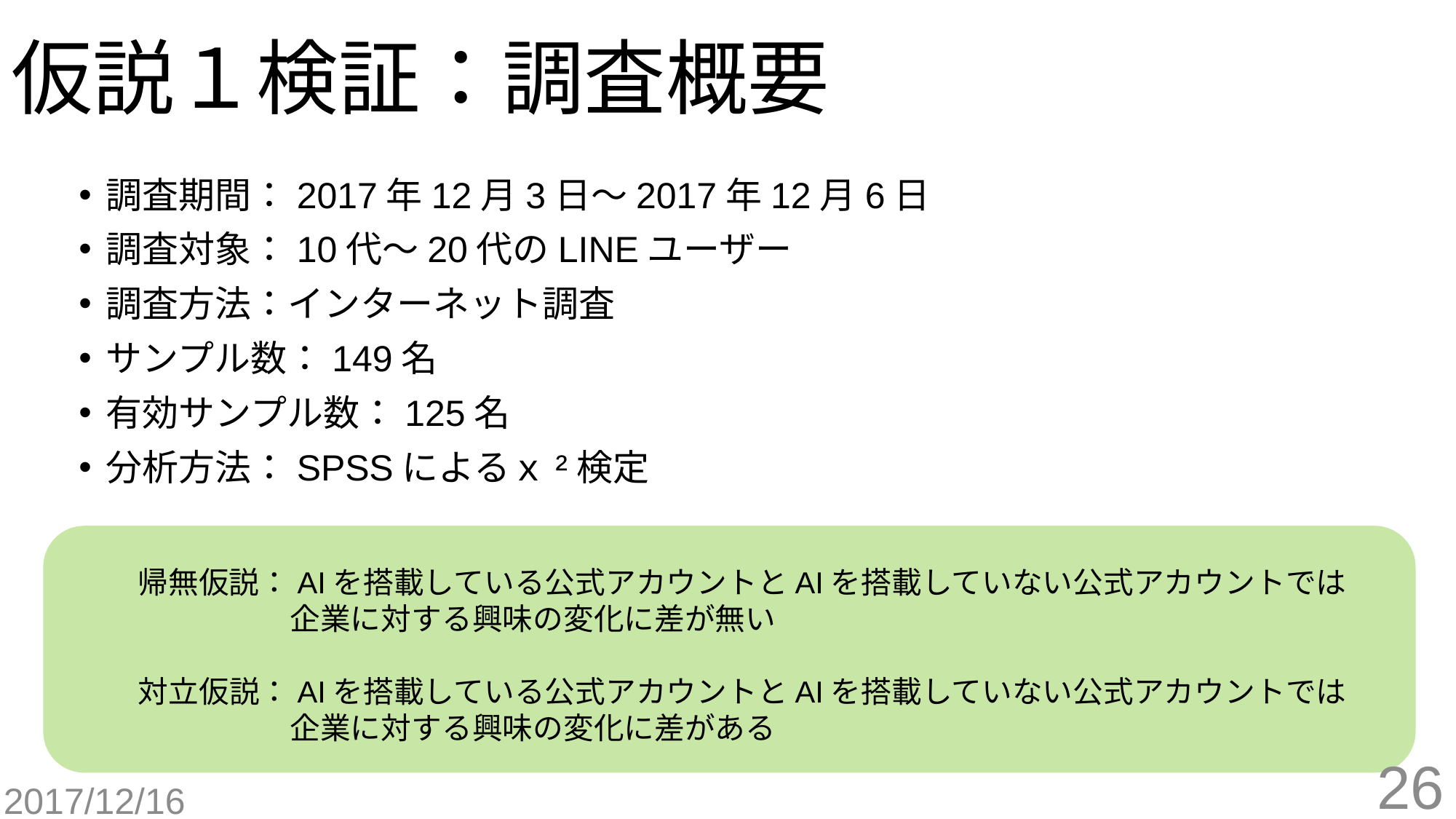

# 仮説１検証：調査概要
調査期間：2017年12月3日～2017年12月6日
調査対象：10代～20代のLINEユーザー
調査方法：インターネット調査
サンプル数：149名
有効サンプル数：125名
分析方法：SPSSによるｘ²検定

帰無仮説：AIを搭載している公式アカウントとAIを搭載していない公式アカウントでは
　　　　　企業に対する興味の変化に差が無い

対立仮説：AIを搭載している公式アカウントとAIを搭載していない公式アカウントでは
　　　　　企業に対する興味の変化に差がある
26
2017/12/16